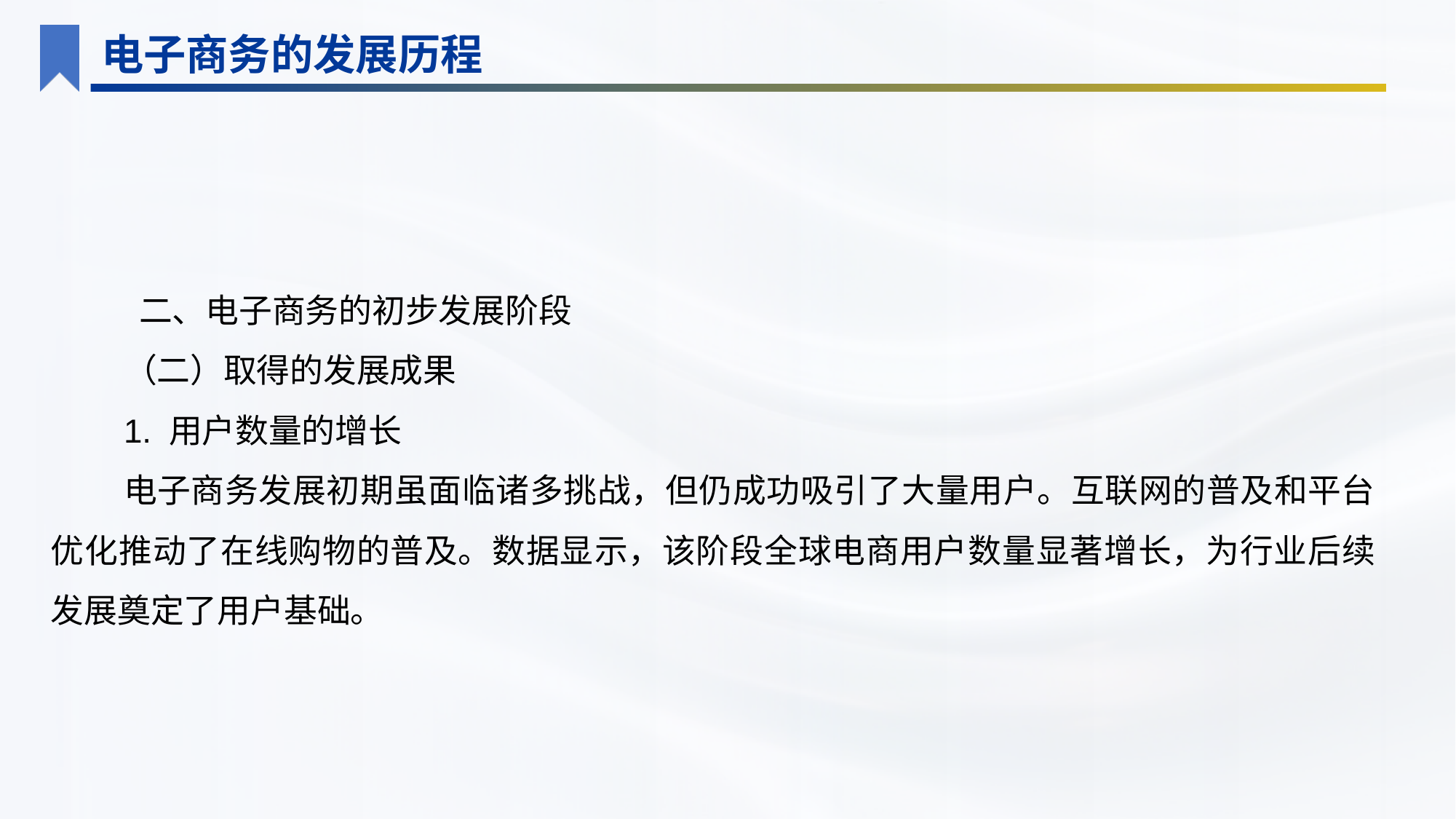

电子商务的发展历程
 二、电子商务的初步发展阶段
（二）取得的发展成果
1. 用户数量的增长
电子商务发展初期虽面临诸多挑战，但仍成功吸引了大量用户。互联网的普及和平台优化推动了在线购物的普及。数据显示，该阶段全球电商用户数量显著增长，为行业后续发展奠定了用户基础。